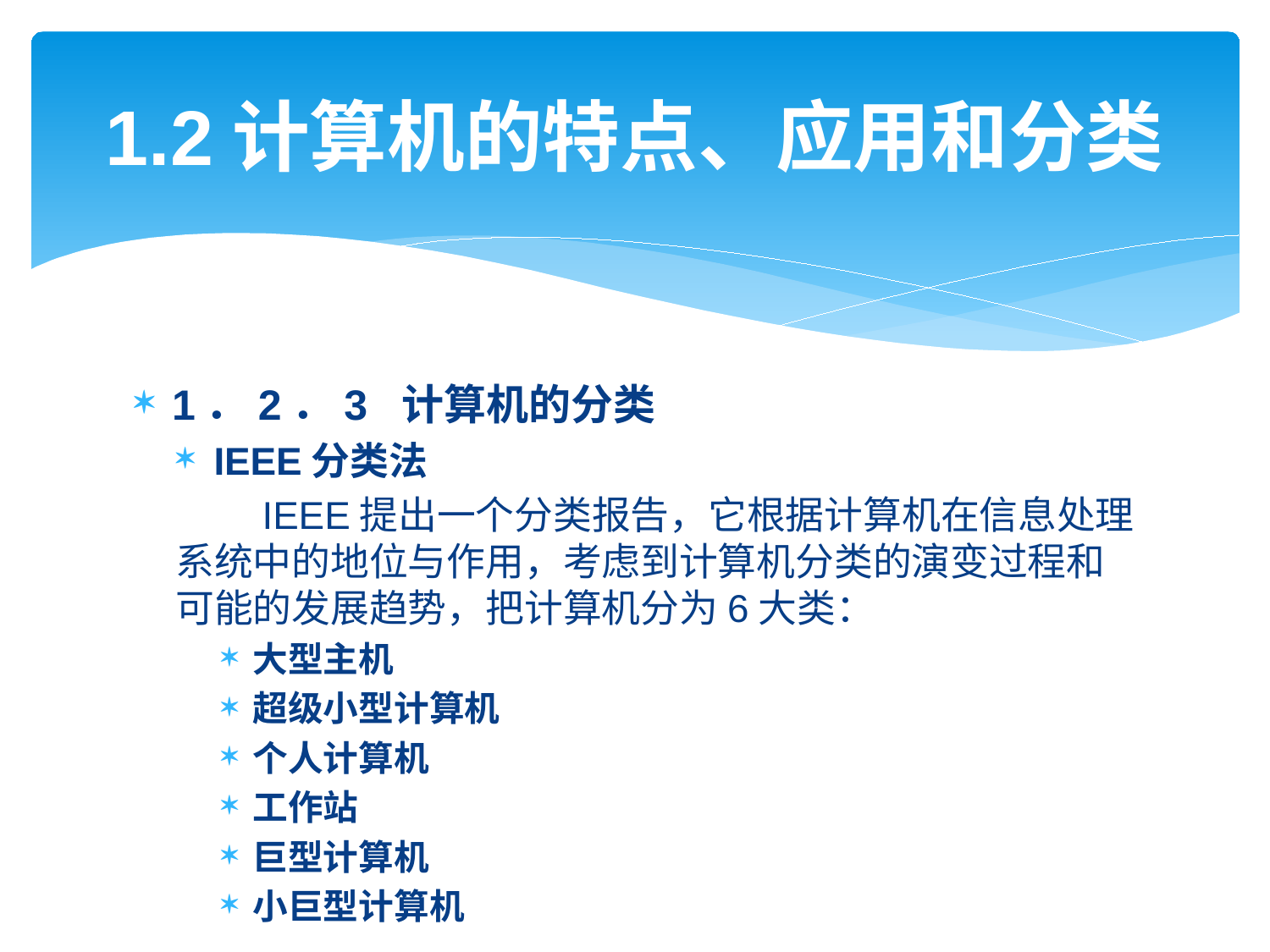

# 1.2计算机的特点、应用和分类
1．2．3  计算机的分类
IEEE分类法
        IEEE提出一个分类报告，它根据计算机在信息处理系统中的地位与作用，考虑到计算机分类的演变过程和可能的发展趋势，把计算机分为6大类：
大型主机
超级小型计算机
个人计算机
工作站
巨型计算机
小巨型计算机